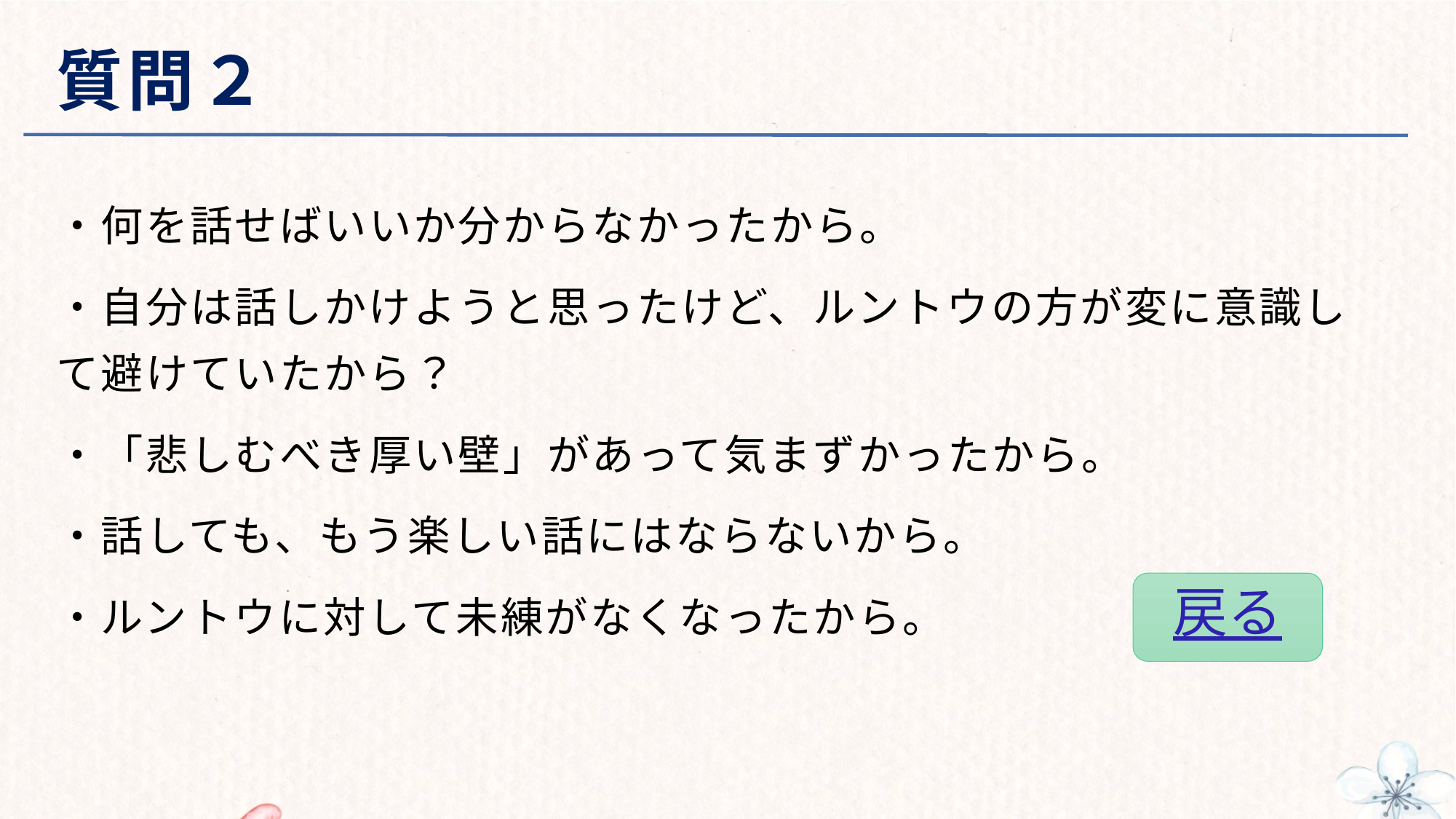

# 質問２
・何を話せばいいか分からなかったから。
・自分は話しかけようと思ったけど、ルントウの方が変に意識して避けていたから？
・「悲しむべき厚い壁」があって気まずかったから。
・話しても、もう楽しい話にはならないから。
・ルントウに対して未練がなくなったから。

戻る